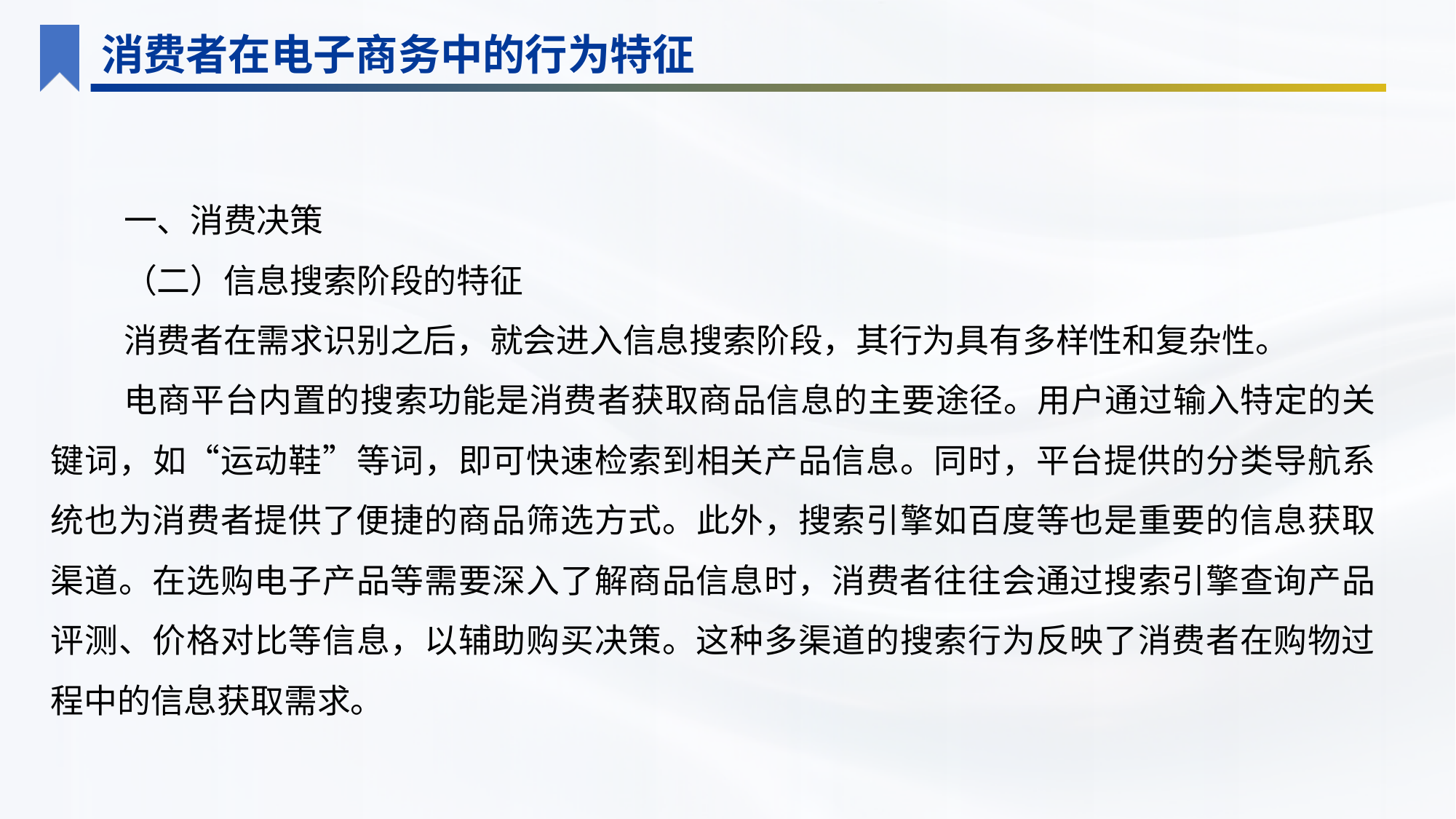

消费者在电子商务中的行为特征
一、消费决策
（二）信息搜索阶段的特征
消费者在需求识别之后，就会进入信息搜索阶段，其行为具有多样性和复杂性。
电商平台内置的搜索功能是消费者获取商品信息的主要途径。用户通过输入特定的关键词，如“运动鞋”等词，即可快速检索到相关产品信息。同时，平台提供的分类导航系统也为消费者提供了便捷的商品筛选方式。此外，搜索引擎如百度等也是重要的信息获取渠道。在选购电子产品等需要深入了解商品信息时，消费者往往会通过搜索引擎查询产品评测、价格对比等信息，以辅助购买决策。这种多渠道的搜索行为反映了消费者在购物过程中的信息获取需求。